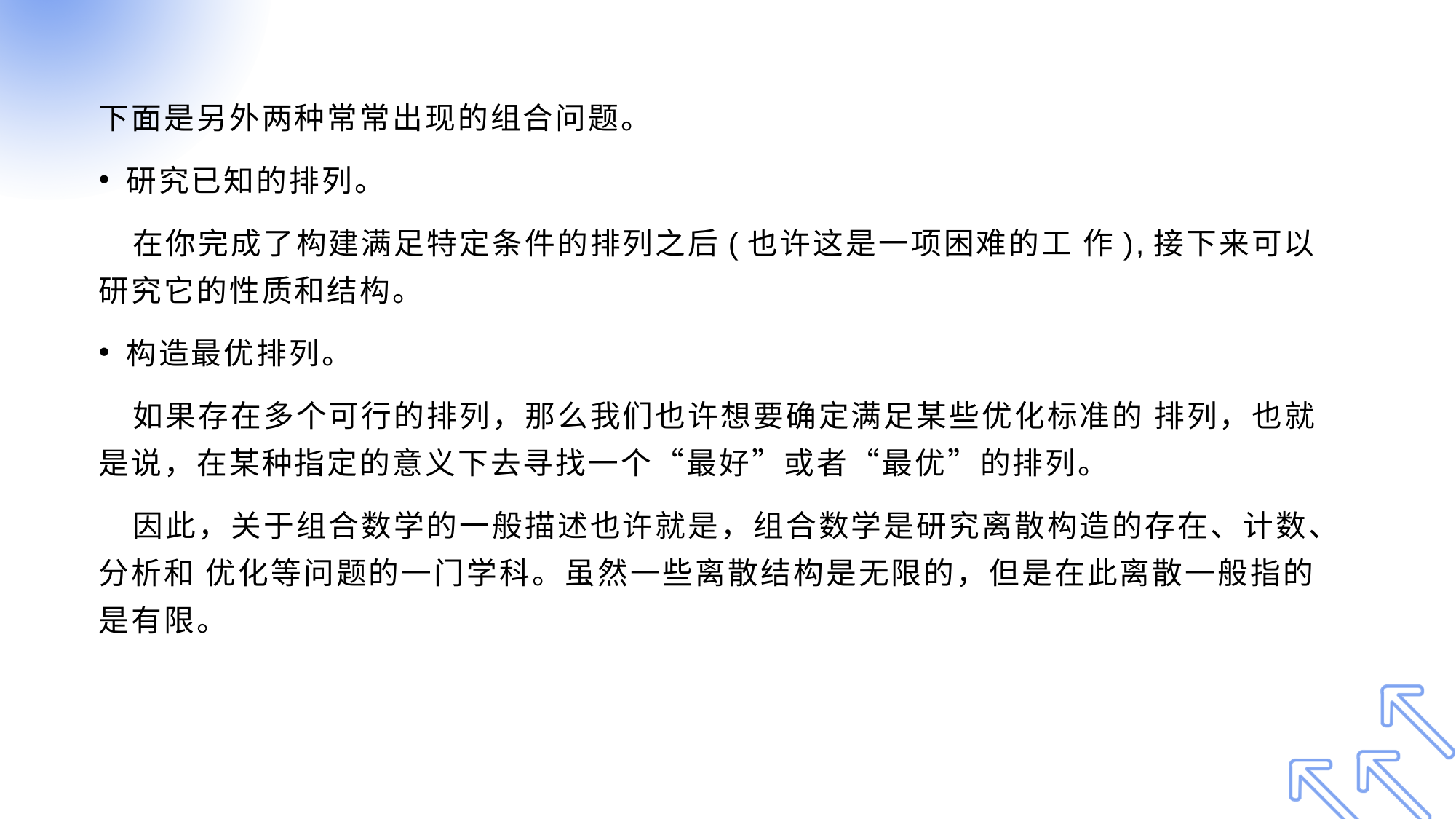

下面是另外两种常常出现的组合问题。
研究已知的排列。
   在你完成了构建满足特定条件的排列之后(也许这是一项困难的工 作),接下来可以研究它的性质和结构。
构造最优排列。
   如果存在多个可行的排列，那么我们也许想要确定满足某些优化标准的 排列，也就是说，在某种指定的意义下去寻找一个“最好”或者“最优”的排列。
   因此，关于组合数学的一般描述也许就是，组合数学是研究离散构造的存在、计数、分析和 优化等问题的一门学科。虽然一些离散结构是无限的，但是在此离散一般指的是有限。